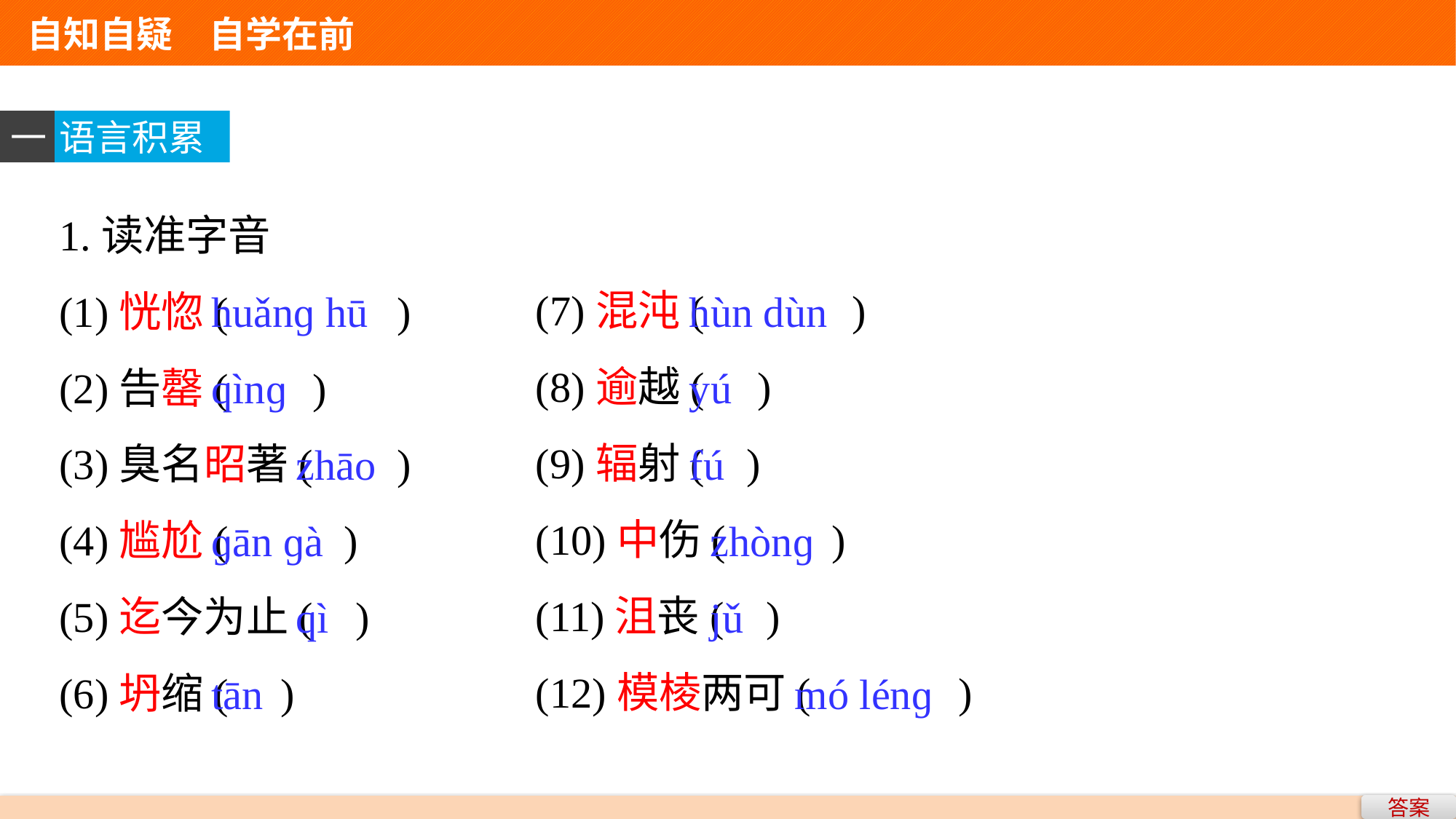

自知自疑　自学在前
一
语言积累
1.读准字音
(1)恍惚(                )
(2)告罄(        )
(3)臭名昭著(        )
(4)尴尬(           )
(5)迄今为止(    )
(6)坍缩(     )
(7)混沌(              )
(8)逾越(     )
(9)辐射(    )
(10)中伤(          )
(11)沮丧(    )
(12)模棱两可(              )
hùn dùn
yú
fú
  zhònɡ
  jǔ
          mó lénɡ
huǎnɡ hū
qìnɡ
        zhāo
ɡān ɡà
        qì
tān
答案